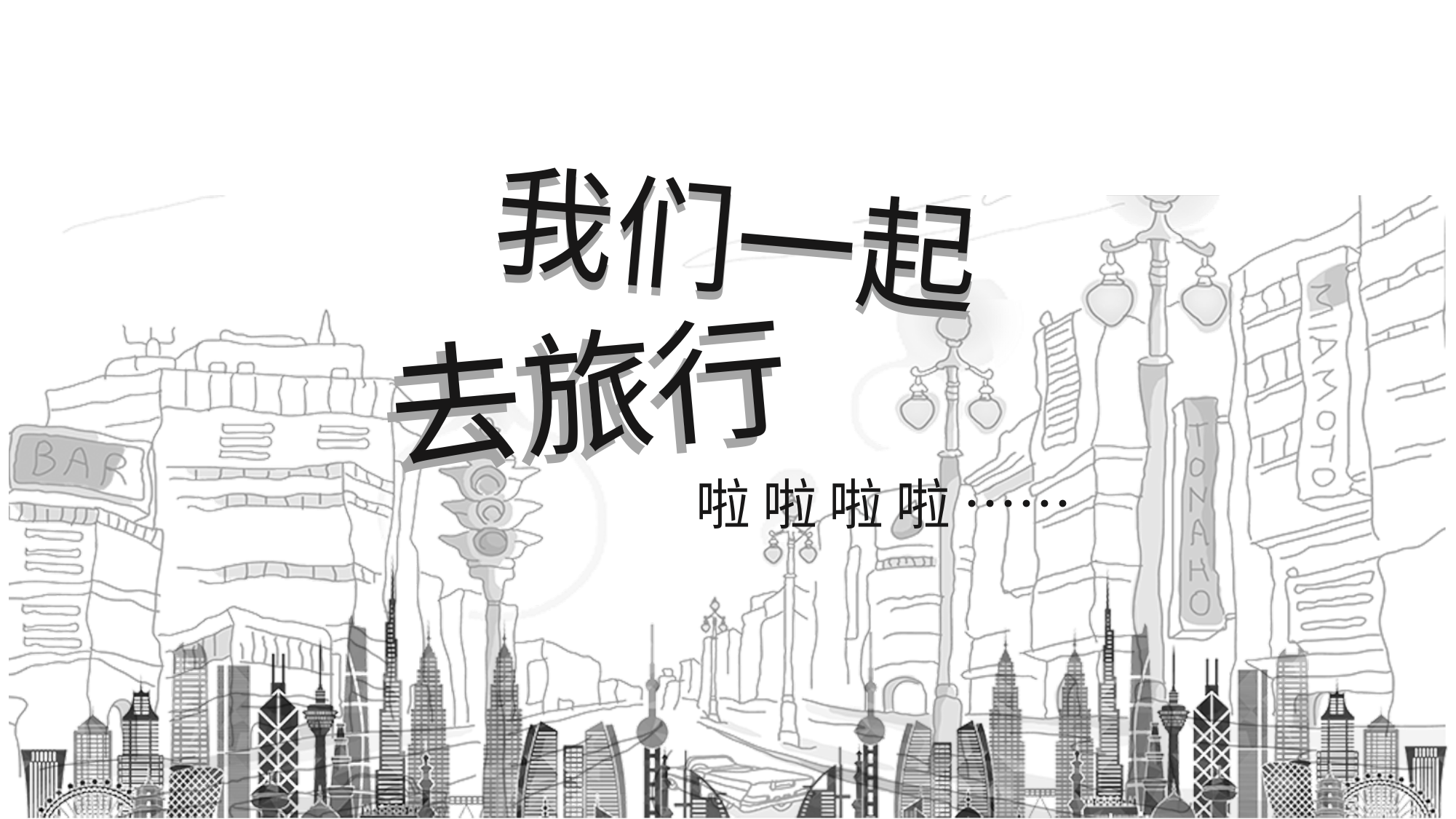

我们一起
我们一起
去旅行
去旅行
啦 啦 啦 啦 ……